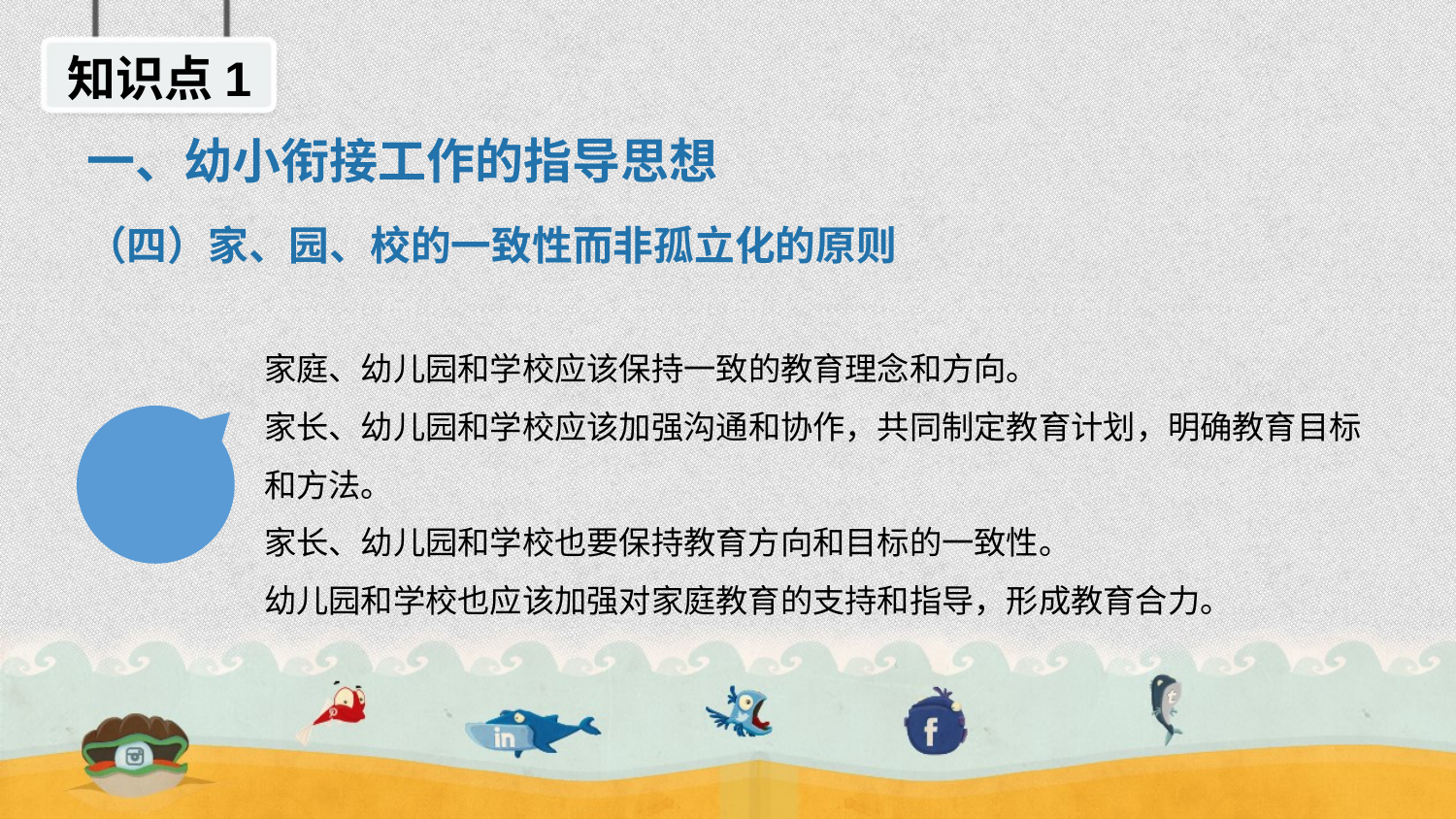

知识点1
一、幼小衔接工作的指导思想
（四）家、园、校的一致性而非孤立化的原则
家庭、幼儿园和学校应该保持一致的教育理念和方向。
家长、幼儿园和学校应该加强沟通和协作，共同制定教育计划，明确教育目标和方法。
家长、幼儿园和学校也要保持教育方向和目标的一致性。
幼儿园和学校也应该加强对家庭教育的支持和指导，形成教育合力。